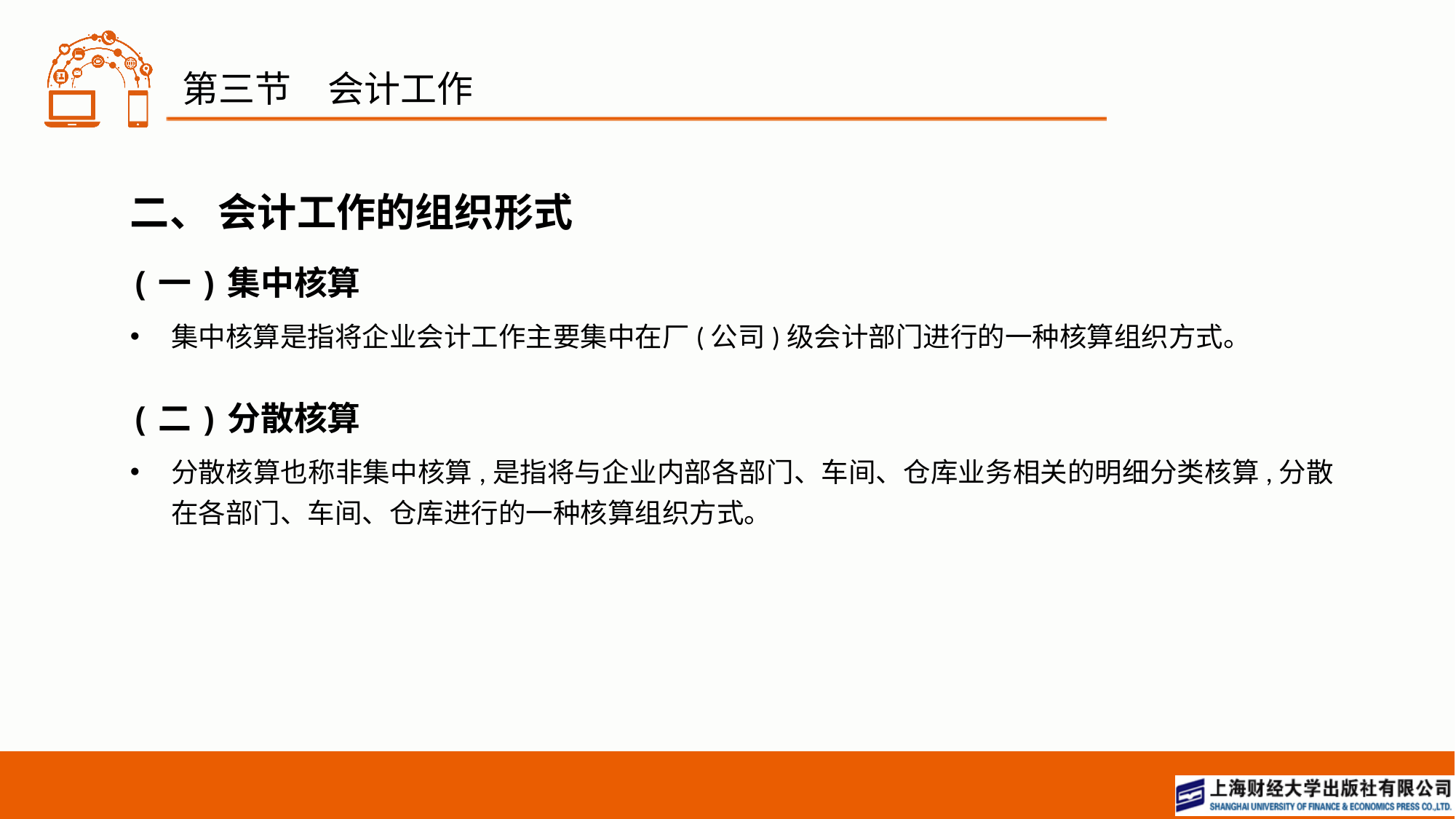

# 第三节　会计工作
二、 会计工作的组织形式
(一)集中核算
集中核算是指将企业会计工作主要集中在厂(公司)级会计部门进行的一种核算组织方式。
(二)分散核算
分散核算也称非集中核算,是指将与企业内部各部门、车间、仓库业务相关的明细分类核算,分散在各部门、车间、仓库进行的一种核算组织方式。